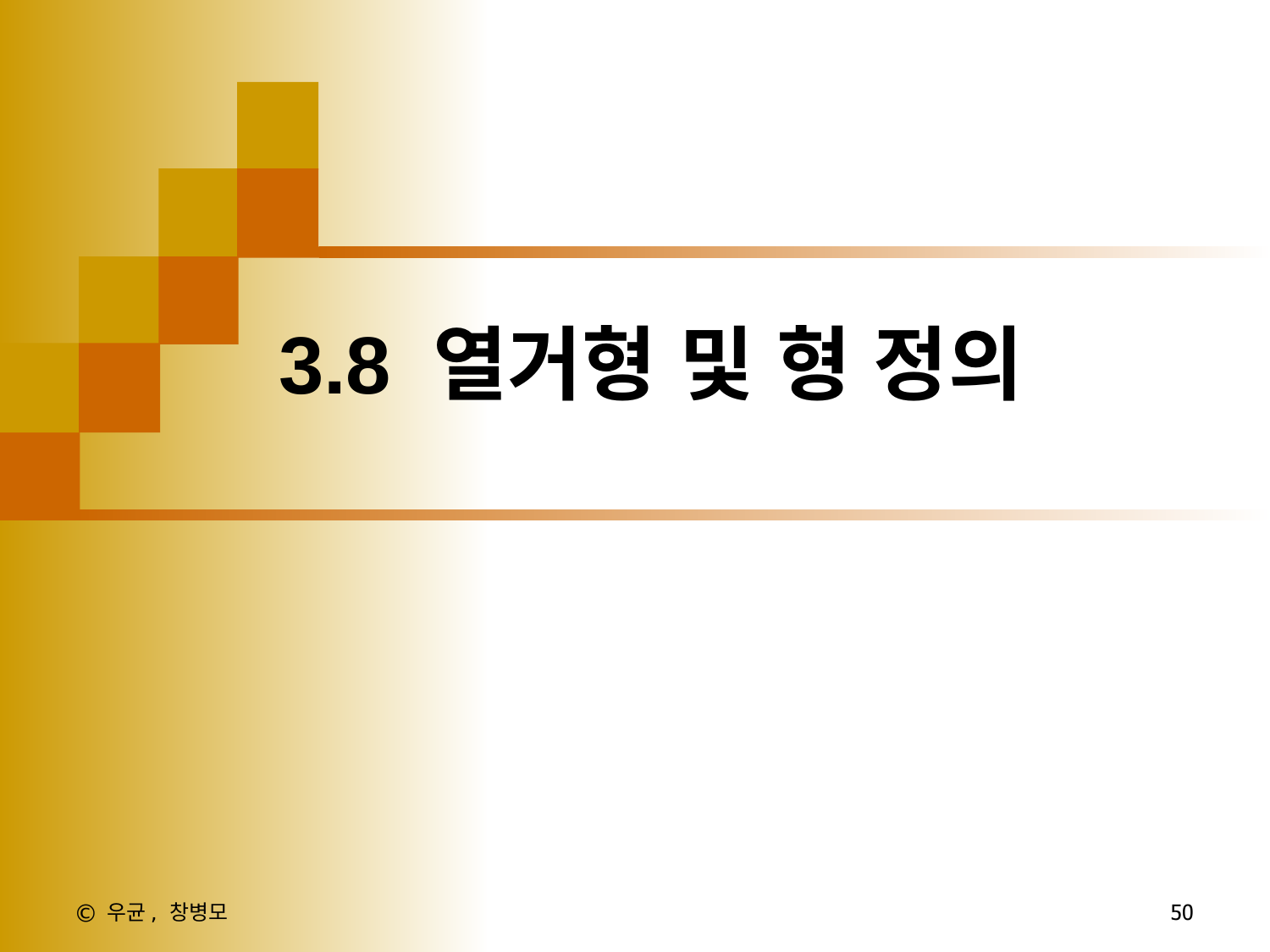

3.8 열거형 및 형 정의
© 우균, 창병모
50